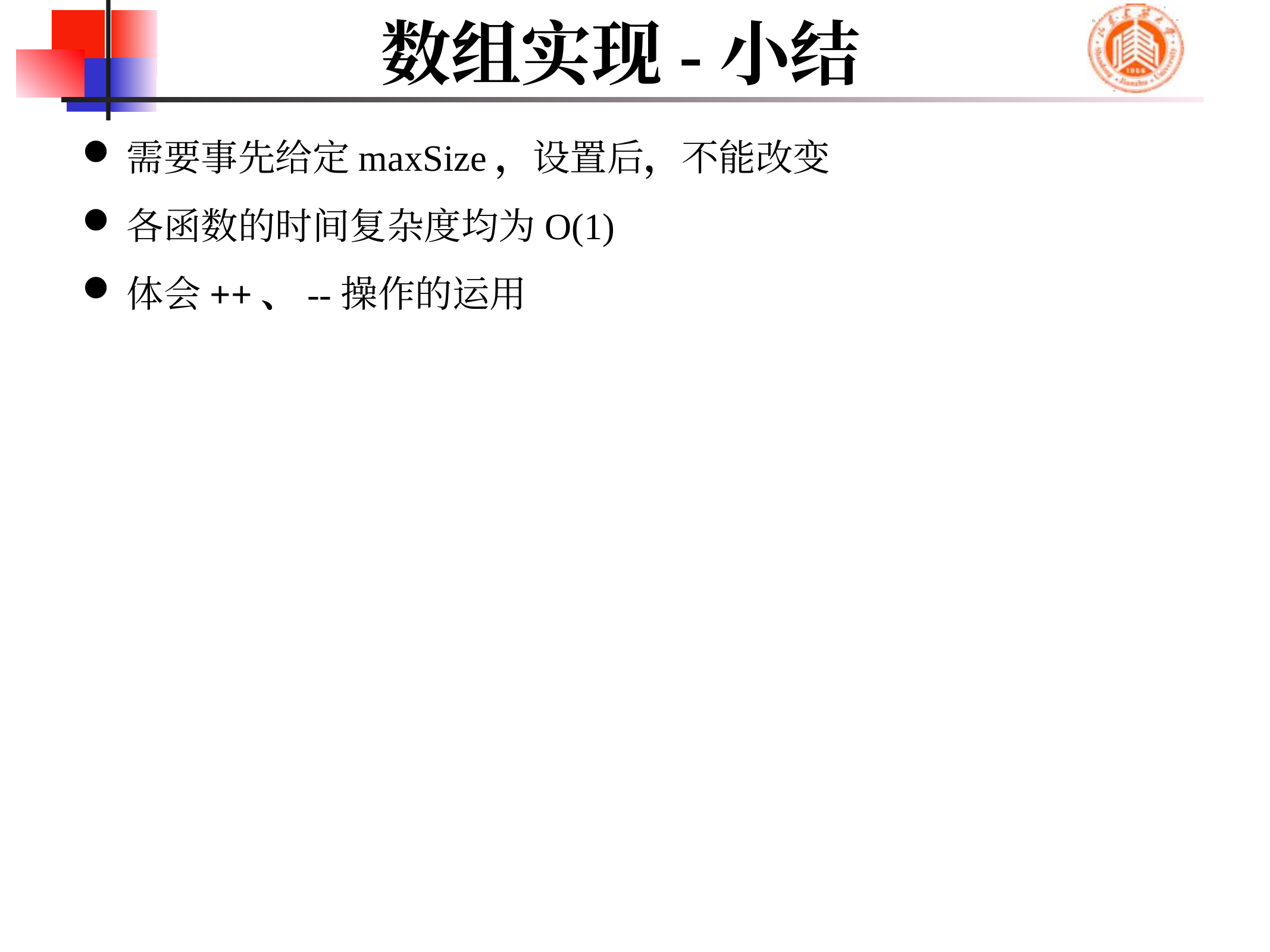

# 数组实现-小结
需要事先给定maxSize，设置后，不能改变
各函数的时间复杂度均为O(1)
体会++、--操作的运用